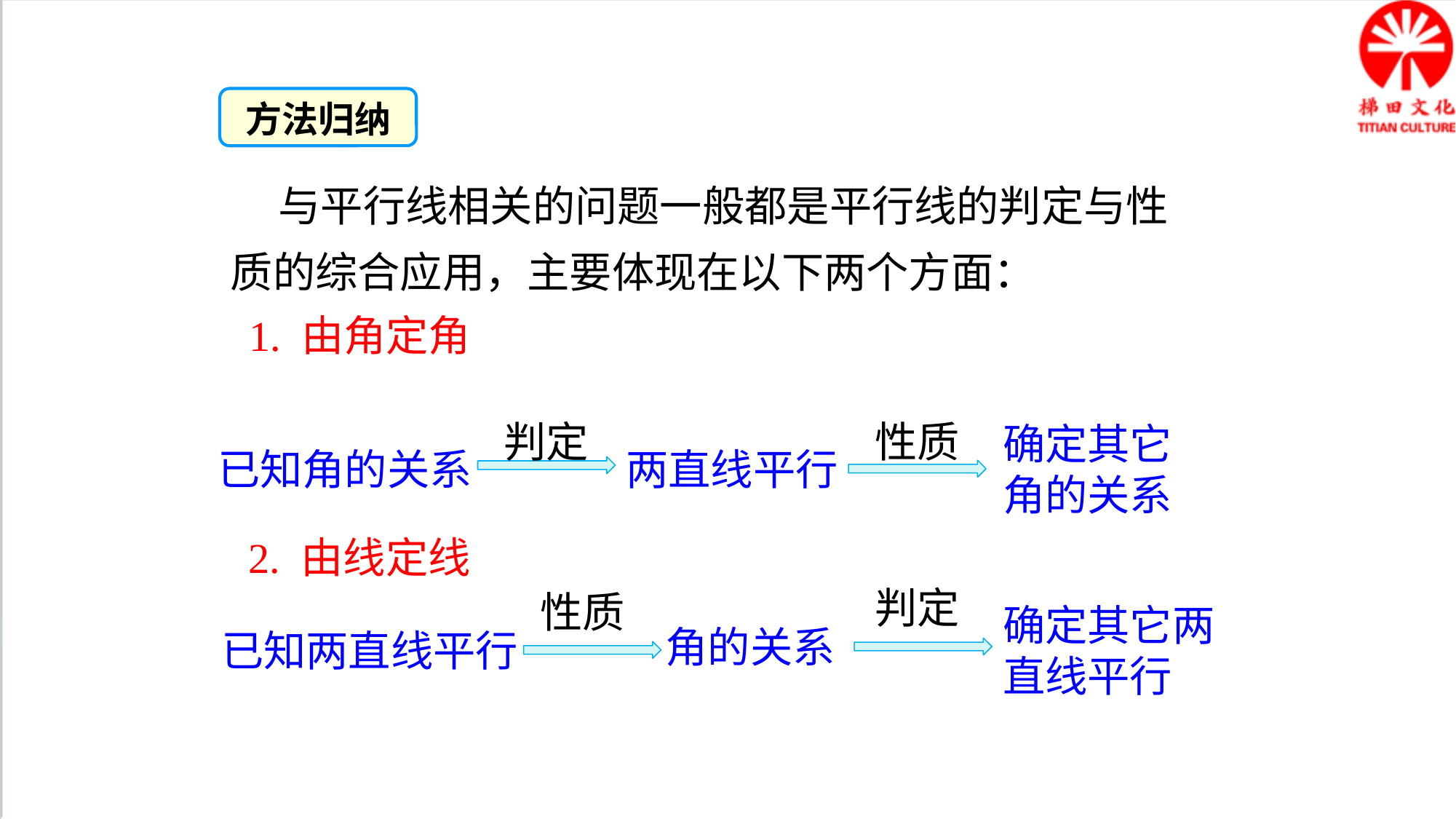

方法归纳
    与平行线相关的问题一般都是平行线的判定与性质的综合应用，主要体现在以下两个方面：
 1. 由角定角
判定
性质
确定其它角的关系
已知角的关系
两直线平行

2. 由线定线
判定
性质
确定其它两直线平行
角的关系
已知两直线平行